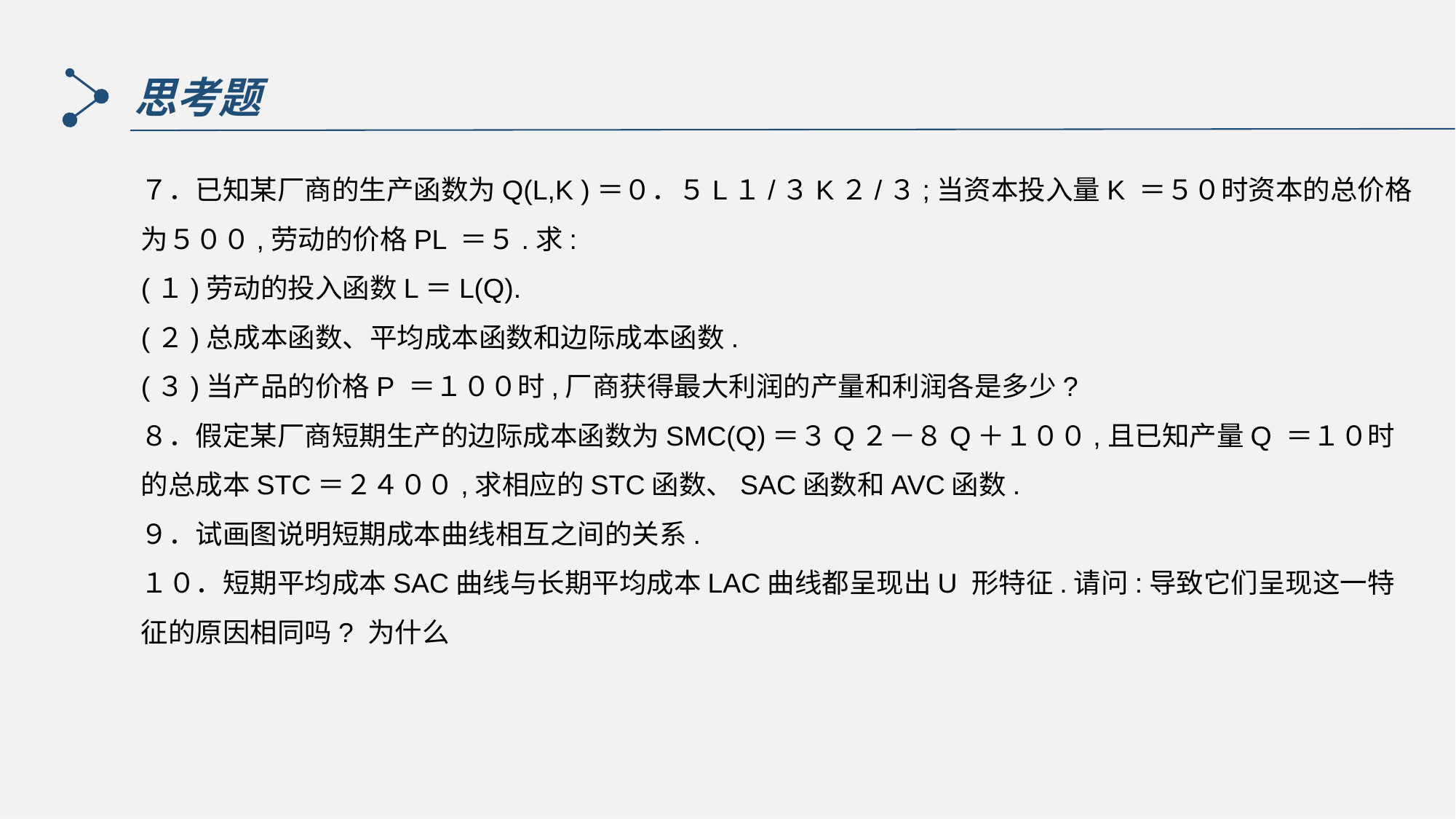

思考题
７．已知某厂商的生产函数为Q(L,K )＝０．５L１/３K２/３;当资本投入量K ＝５０时资本的总价格为５００,劳动的价格PL ＝５.求:
(１)劳动的投入函数L＝L(Q).
(２)总成本函数、平均成本函数和边际成本函数.
(３)当产品的价格P ＝１００时,厂商获得最大利润的产量和利润各是多少?
８．假定某厂商短期生产的边际成本函数为SMC(Q)＝３Q２－８Q＋１００,且已知产量Q ＝１０时的总成本STC＝２４００,求相应的STC函数、SAC函数和AVC函数.
９．试画图说明短期成本曲线相互之间的关系.
１０．短期平均成本SAC曲线与长期平均成本LAC曲线都呈现出U 形特征.请问:导致它们呈现这一特征的原因相同吗? 为什么